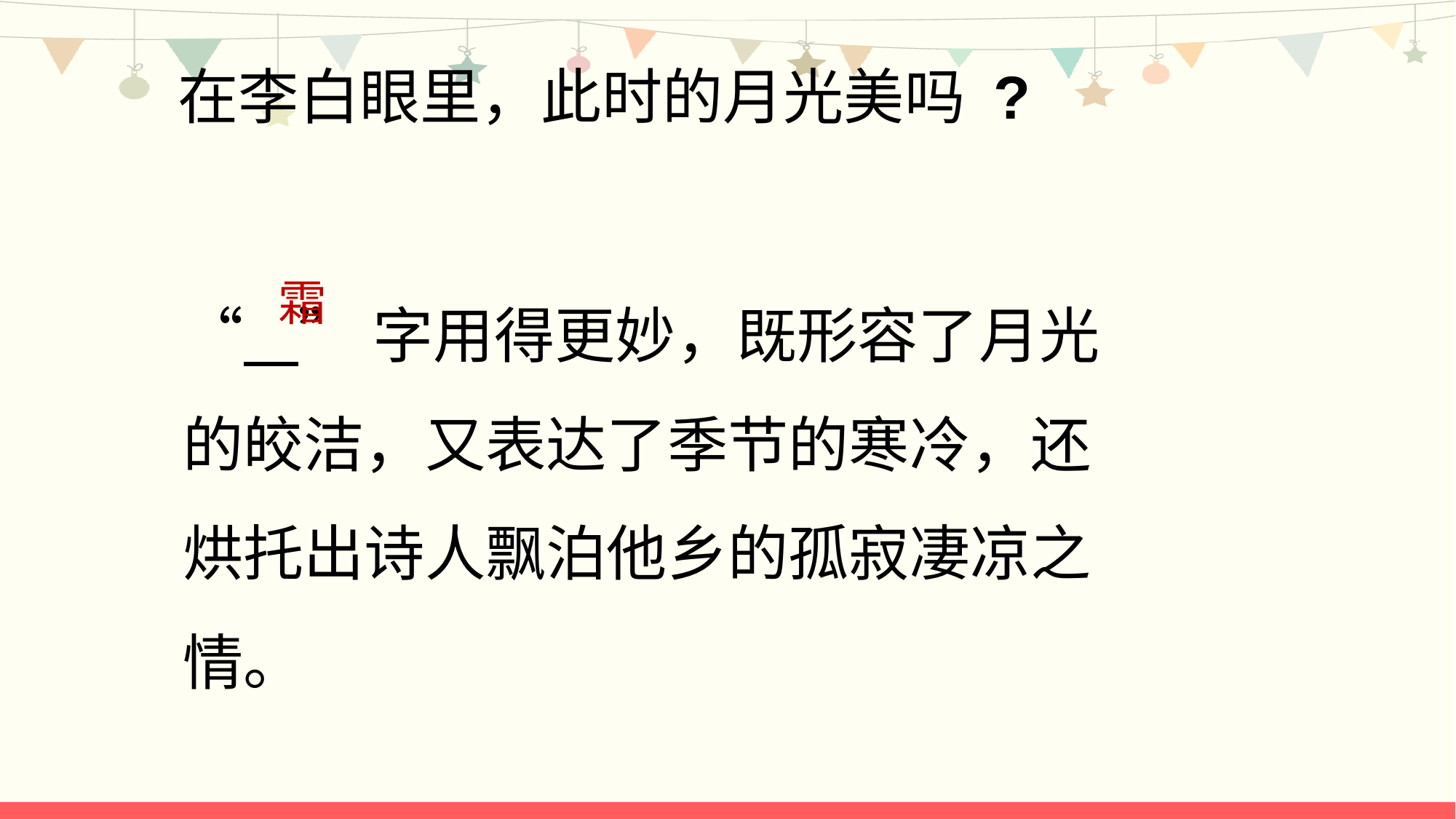

在李白眼里，此时的月光美吗 ?
“    ”字用得更妙，既形容了月光的皎洁，又表达了季节的寒冷，还烘托出诗人飘泊他乡的孤寂凄凉之情。
霜